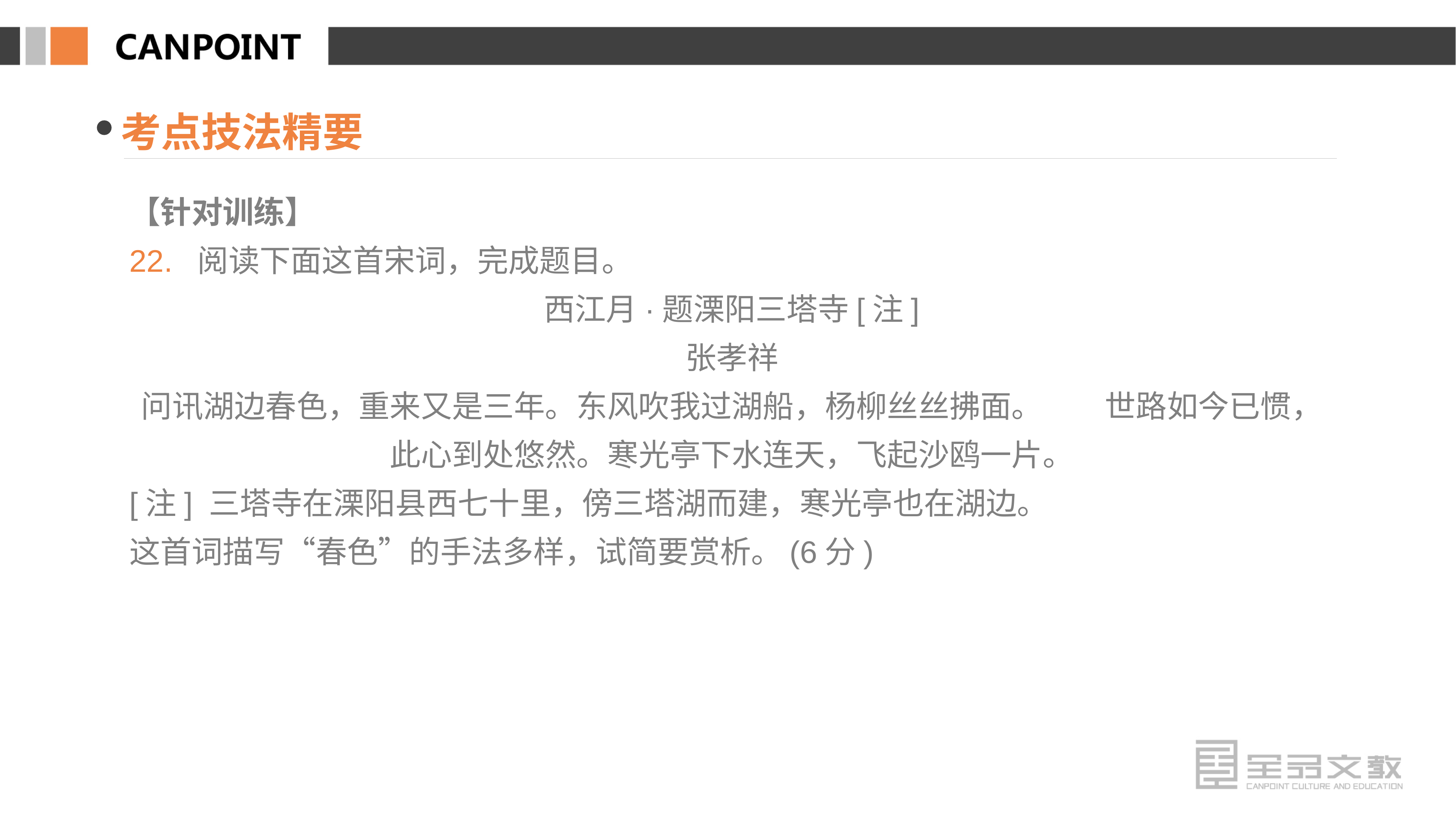

考点技法精要

【针对训练】
22.  阅读下面这首宋词，完成题目。
西江月·题溧阳三塔寺[注]
张孝祥
问讯湖边春色，重来又是三年。东风吹我过湖船，杨柳丝丝拂面。　　世路如今已惯，此心到处悠然。寒光亭下水连天，飞起沙鸥一片。
[注] 三塔寺在溧阳县西七十里，傍三塔湖而建，寒光亭也在湖边。
这首词描写“春色”的手法多样，试简要赏析。(6分)